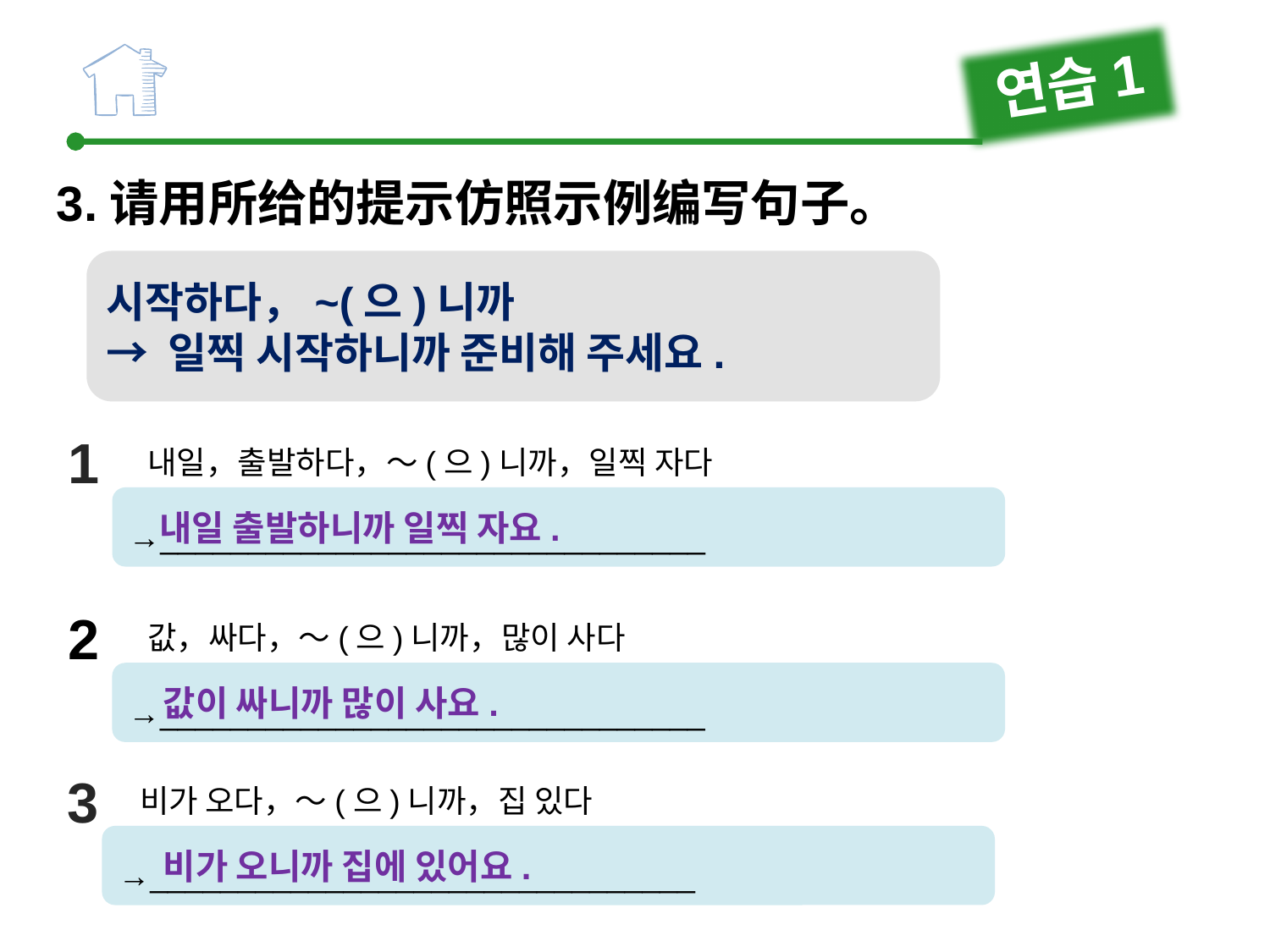

연습1

3.请用所给的提示仿照示例编写句子。
시작하다，~(으)니까
→ 일찍 시작하니까 준비해 주세요.
1
내일，출발하다，～(으)니까，일찍 자다
→_______________________________
내일 출발하니까 일찍 자요.
2
값，싸다，～(으)니까，많이 사다
→_______________________________
값이 싸니까 많이 사요.
3
비가 오다，～(으)니까，집 있다
→_______________________________
비가 오니까 집에 있어요.